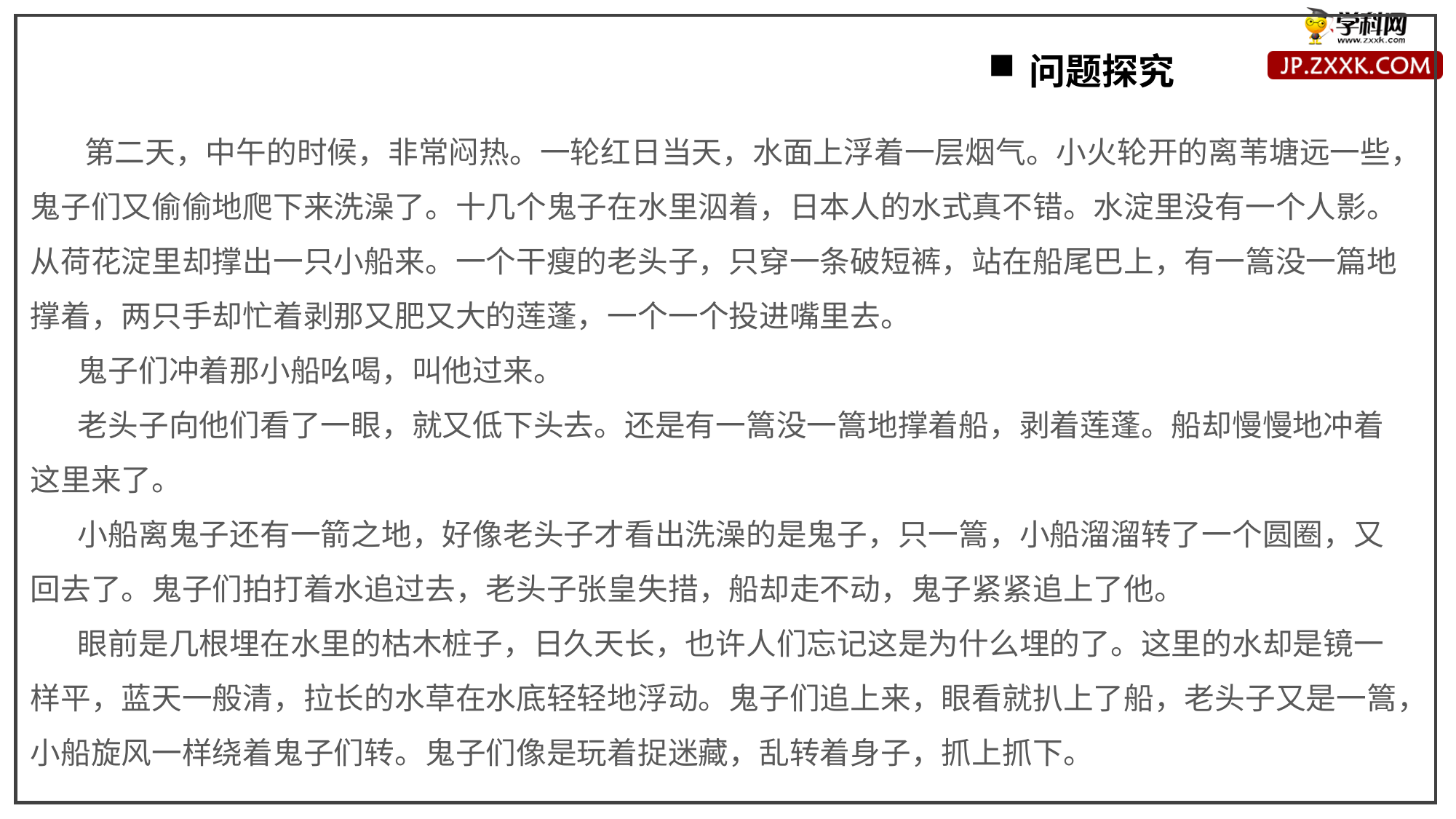

问题探究
       第二天，中午的时候，非常闷热。一轮红日当天，水面上浮着一层烟气。小火轮开的离苇塘远一些，鬼子们又偷偷地爬下来洗澡了。十几个鬼子在水里泅着，日本人的水式真不错。水淀里没有一个人影。从荷花淀里却撑出一只小船来。一个干瘦的老头子，只穿一条破短裤，站在船尾巴上，有一篙没一篇地撑着，两只手却忙着剥那又肥又大的莲蓬，一个一个投进嘴里去。
      鬼子们冲着那小船吆喝，叫他过来。
      老头子向他们看了一眼，就又低下头去。还是有一篙没一篙地撑着船，剥着莲蓬。船却慢慢地冲着这里来了。
      小船离鬼子还有一箭之地，好像老头子才看出洗澡的是鬼子，只一篙，小船溜溜转了一个圆圈，又回去了。鬼子们拍打着水追过去，老头子张皇失措，船却走不动，鬼子紧紧追上了他。
      眼前是几根埋在水里的枯木桩子，日久天长，也许人们忘记这是为什么埋的了。这里的水却是镜一样平，蓝天一般清，拉长的水草在水底轻轻地浮动。鬼子们追上来，眼看就扒上了船，老头子又是一篙，小船旋风一样绕着鬼子们转。鬼子们像是玩着捉迷藏，乱转着身子，抓上抓下。